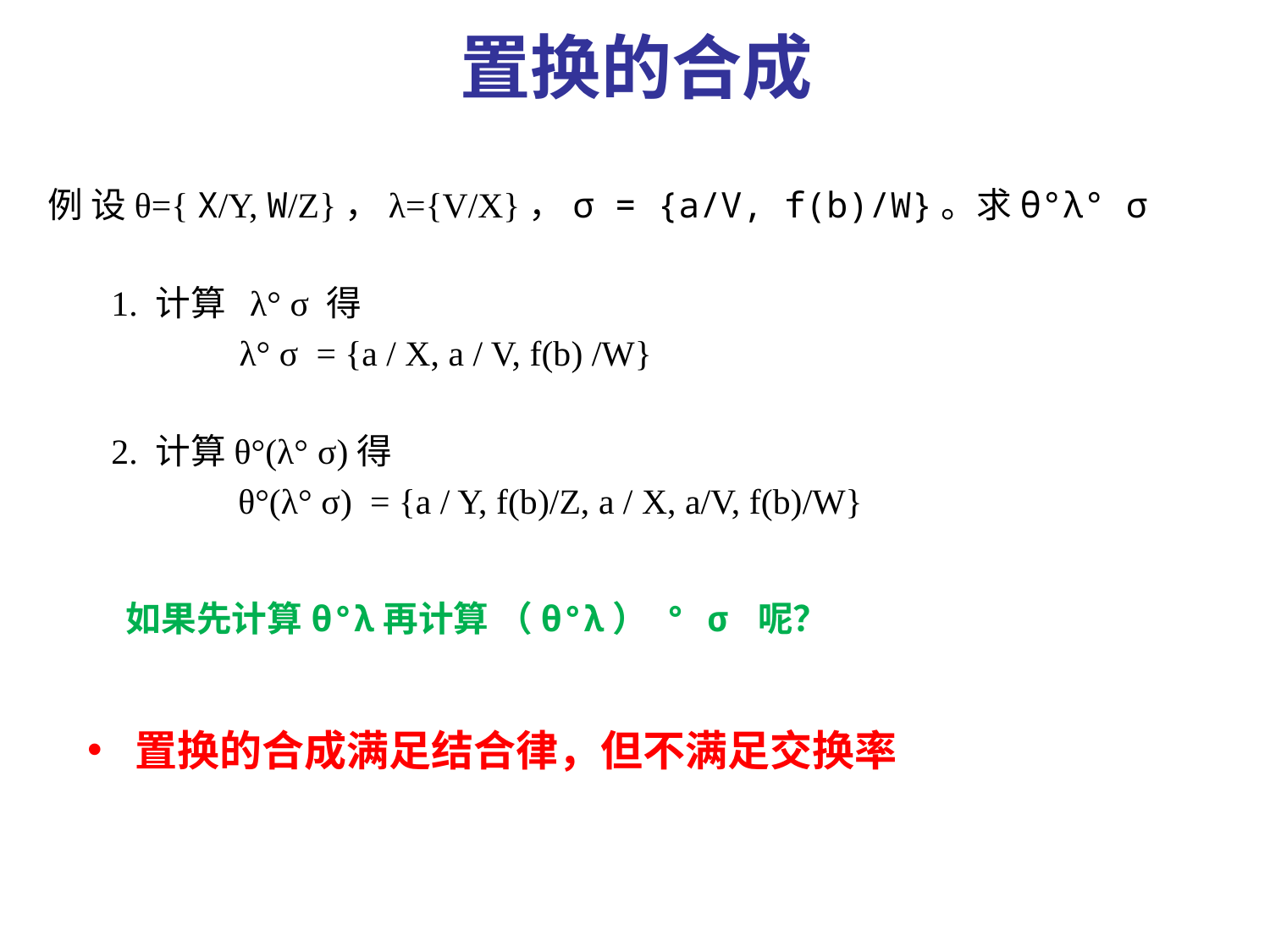

# 置换的合成
例 设θ={ X/Y, W/Z}，λ={V/X}，σ = {a/V, f(b)/W}。求θ°λ° σ

1. 计算  λ° σ 得
	 λ° σ  = {a / X, a / V, f(b) /W}

2. 计算θ°(λ° σ)得
	θ°(λ° σ)  = {a / Y, f(b)/Z, a / X, a/V, f(b)/W}

如果先计算θ°λ再计算 （θ°λ） ° σ 呢？
置换的合成满足结合律，但不满足交换率